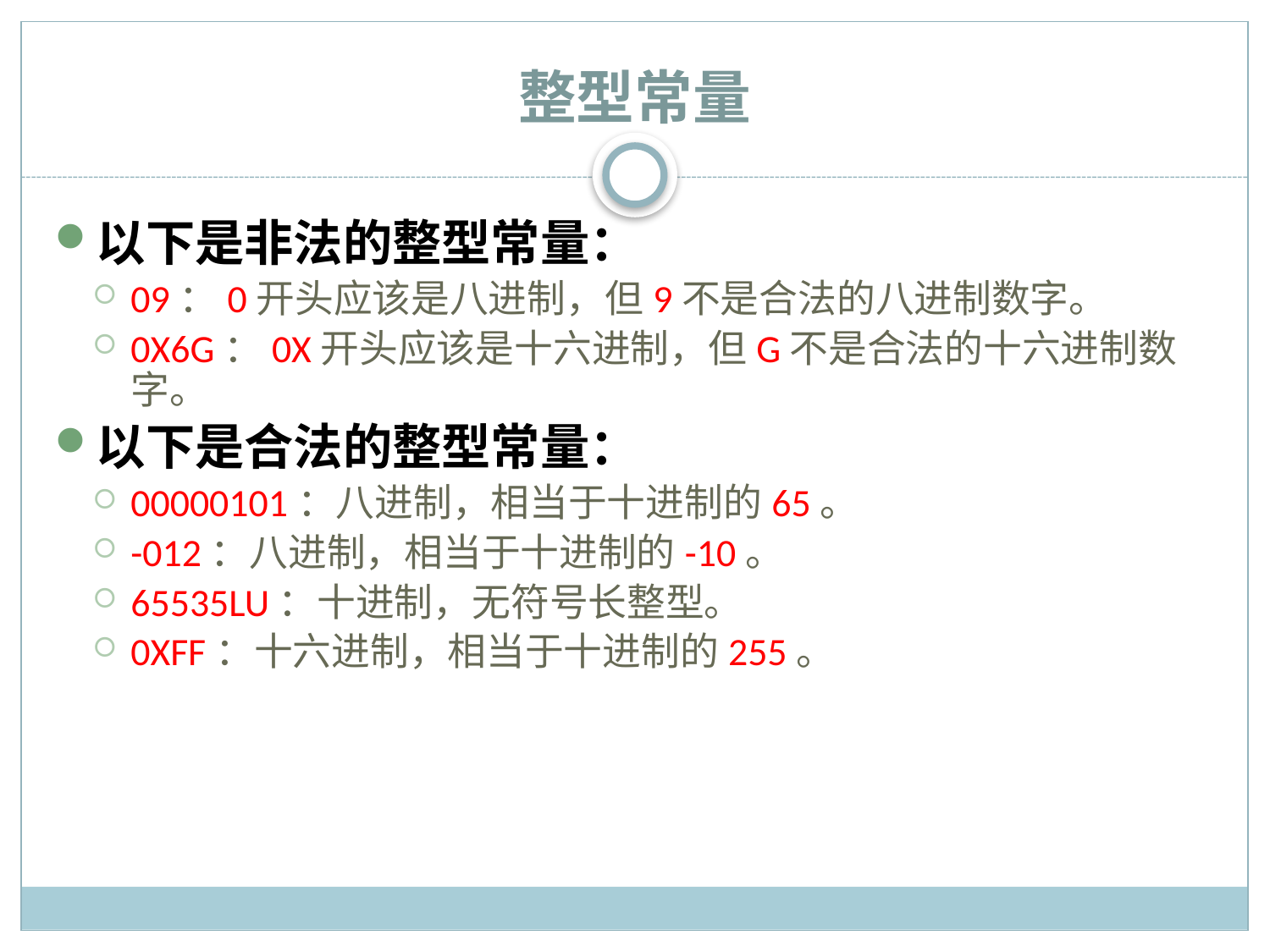

# 整型常量
以下是非法的整型常量：
09：0开头应该是八进制，但9不是合法的八进制数字。
0X6G：0X开头应该是十六进制，但G不是合法的十六进制数字。
以下是合法的整型常量：
00000101：八进制，相当于十进制的65。
-012：八进制，相当于十进制的-10。
65535LU：十进制，无符号长整型。
0XFF：十六进制，相当于十进制的255。